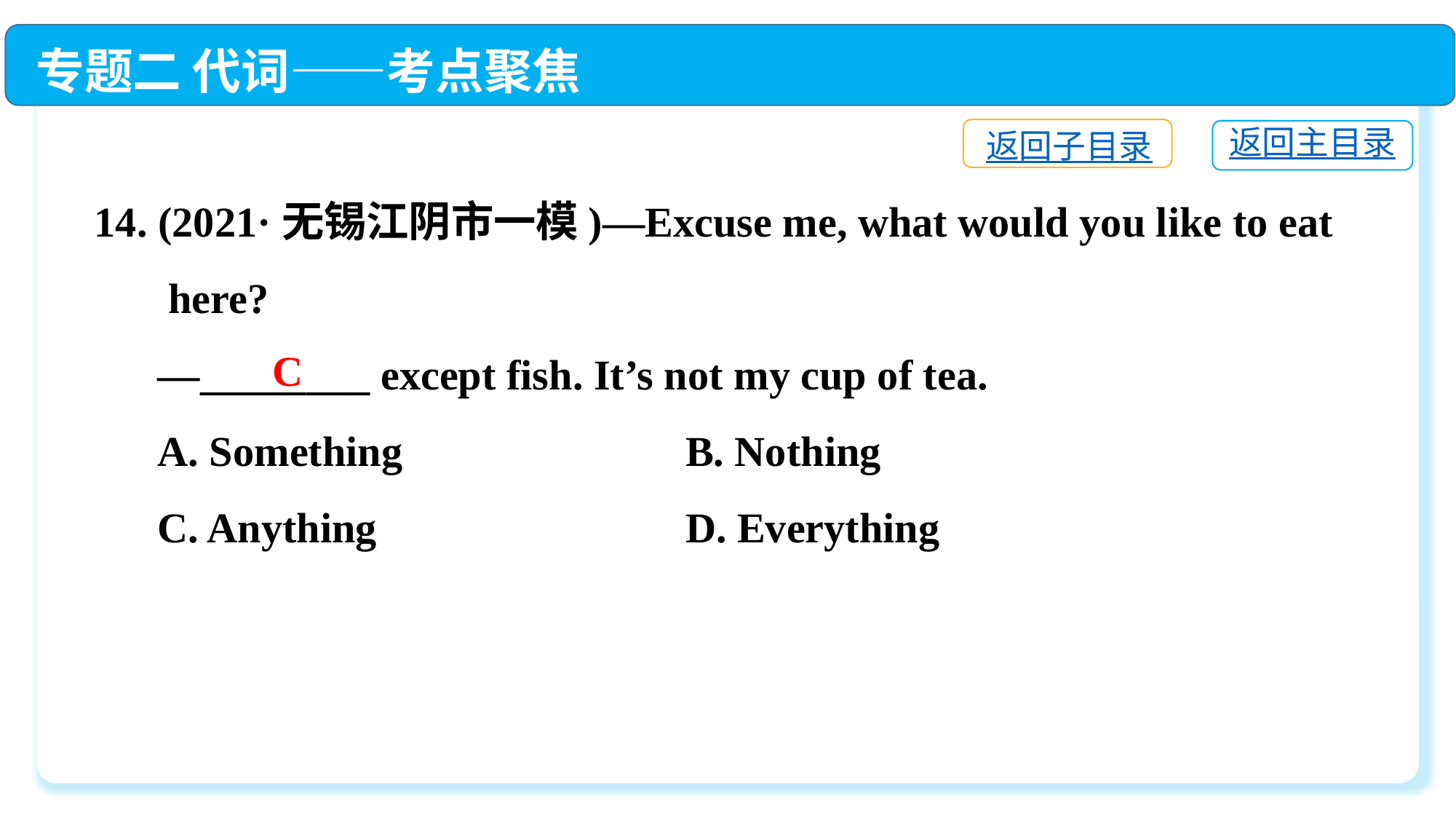

专题二 代词——考点聚焦

返回子目录
返回主目录
14. (2021·无锡江阴市一模)—Excuse me, what would you like to eat
       here?
      —________ except fish. It’s not my cup of tea.
      A. Something	                         B. Nothing
      C. Anything	                         D. Everything

C